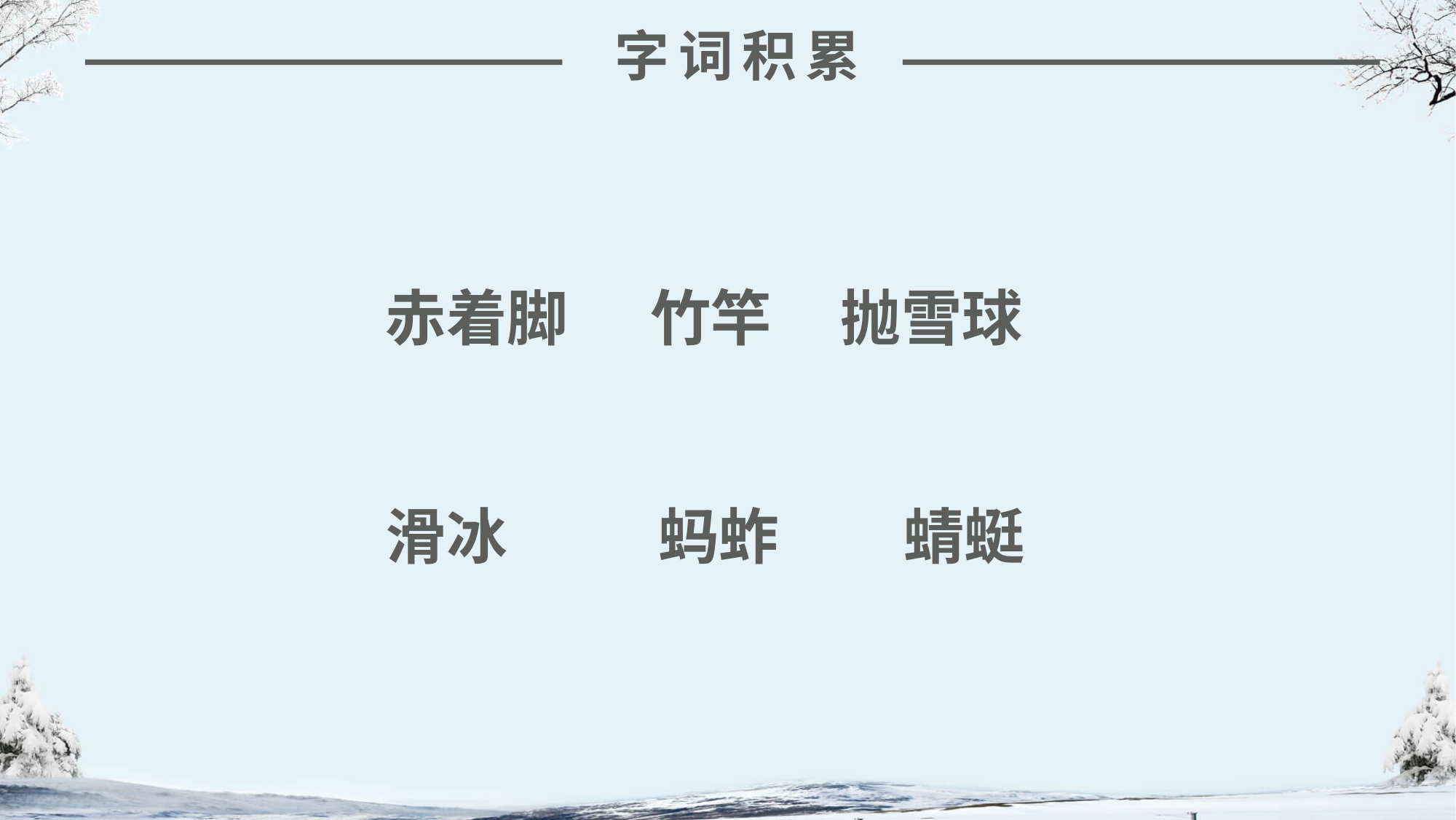

字词积累

赤着脚      竹竿     抛雪球

滑冰           蚂蚱         蜻蜓